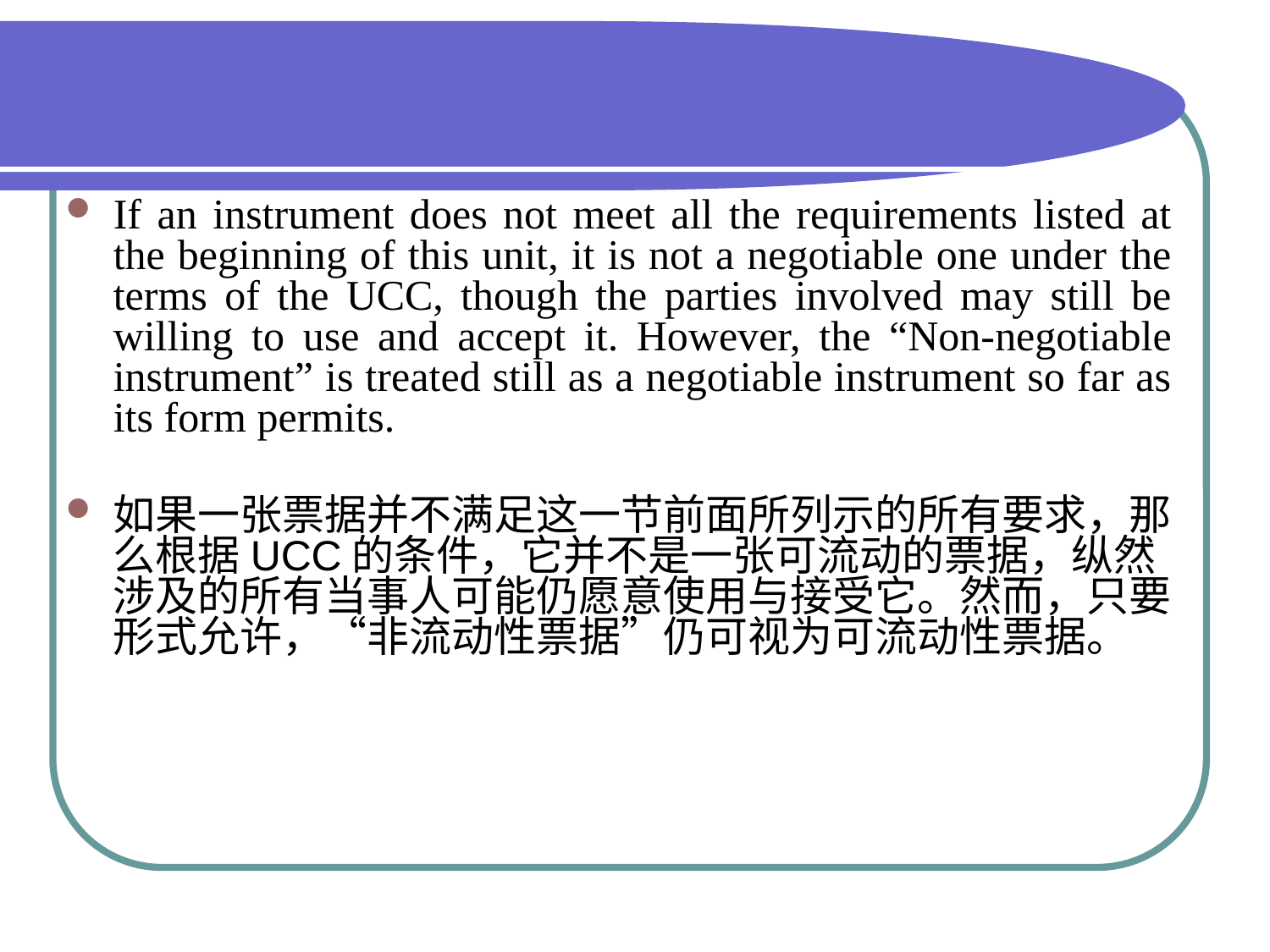

#
If an instrument does not meet all the requirements listed at the beginning of this unit, it is not a negotiable one under the terms of the UCC, though the parties involved may still be willing to use and accept it. However, the “Non-negotiable instrument” is treated still as a negotiable instrument so far as its form permits.

如果一张票据并不满足这一节前面所列示的所有要求，那么根据UCC的条件，它并不是一张可流动的票据，纵然涉及的所有当事人可能仍愿意使用与接受它。然而，只要形式允许，“非流动性票据”仍可视为可流动性票据。